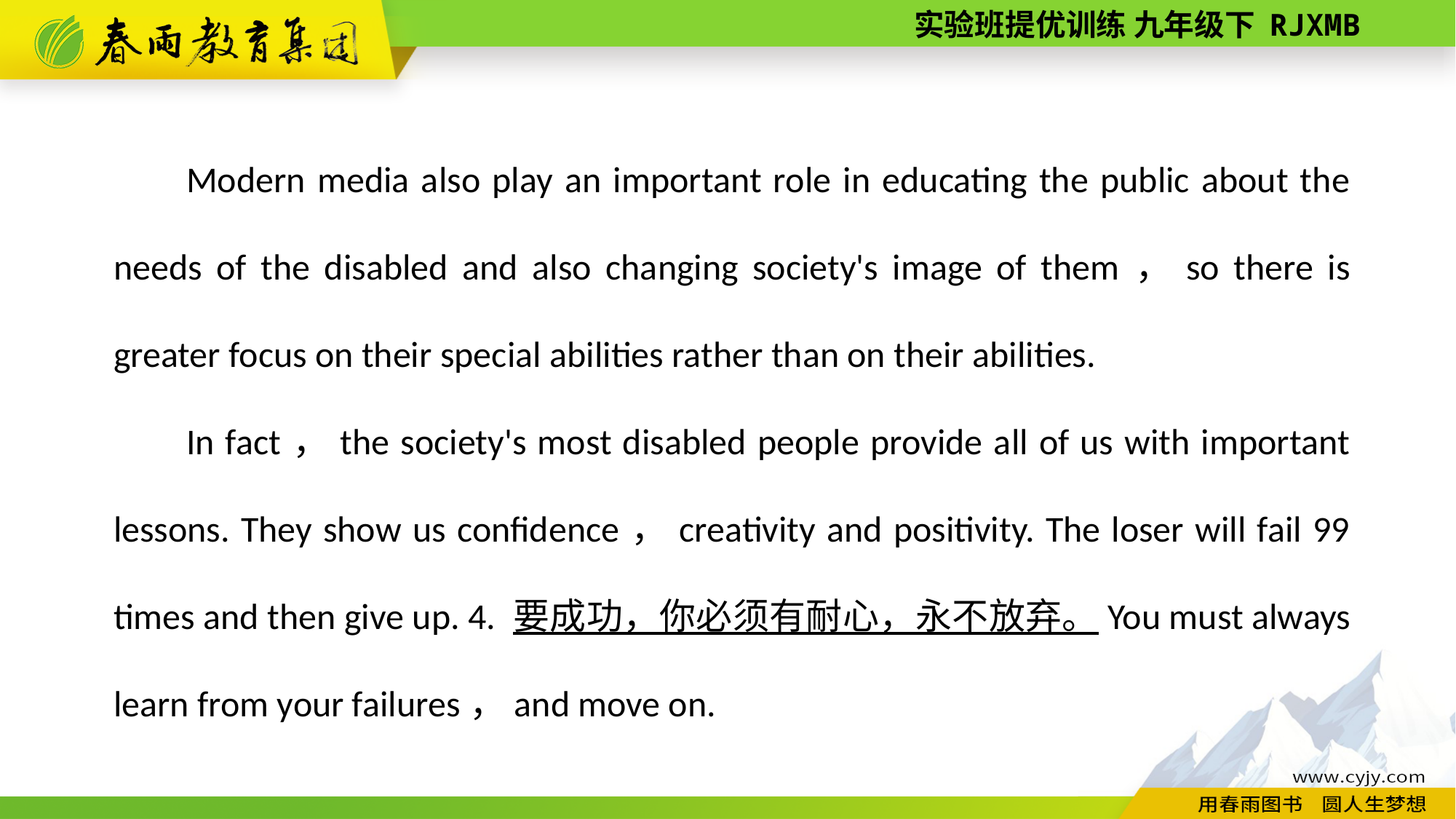

Modern media also play an important role in educating the public about the needs of the disabled and also changing society's image of them，so there is greater focus on their special abilities rather than on their abilities.
In fact，the society's most disabled people provide all of us with important lessons. They show us confidence，creativity and positivity. The loser will fail 99 times and then give up. 4. 要成功，你必须有耐心，永不放弃。You must always learn from your failures，and move on.